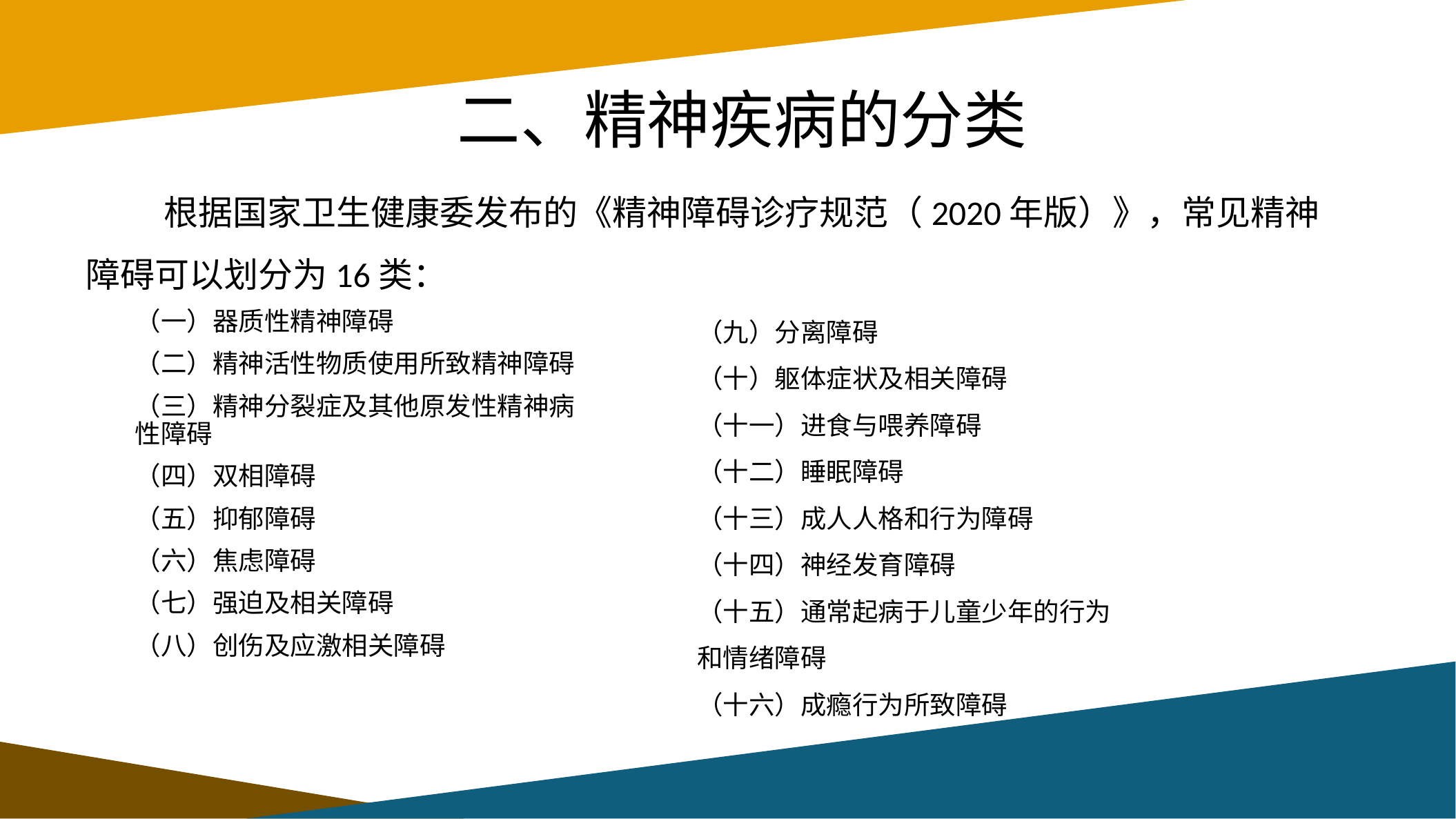

# 二、精神疾病的分类
         根据国家卫生健康委发布的《精神障碍诊疗规范（2020年版）》，常见精神障碍可以划分为16类：
（九）分离障碍
（十）躯体症状及相关障碍
（十一）进食与喂养障碍
（十二）睡眠障碍
（十三）成人人格和行为障碍
（十四）神经发育障碍
（十五）通常起病于儿童少年的行为和情绪障碍
（十六）成瘾行为所致障碍
（一）器质性精神障碍
（二）精神活性物质使用所致精神障碍
（三）精神分裂症及其他原发性精神病性障碍
（四）双相障碍
（五）抑郁障碍
（六）焦虑障碍
（七）强迫及相关障碍
（八）创伤及应激相关障碍